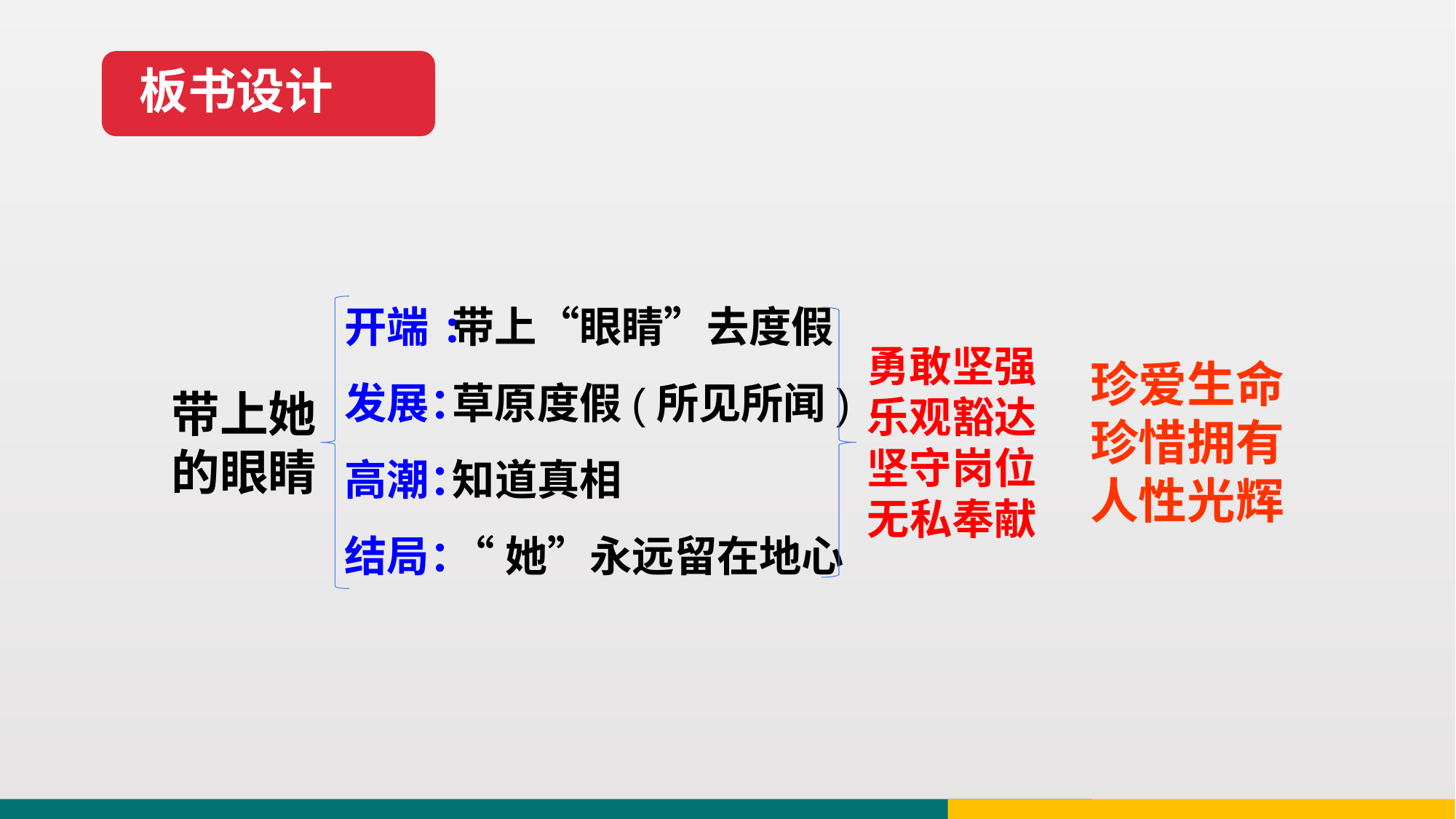

板书设计
带上“眼睛”去度假
草原度假(所见所闻)
知道真相
“她”永远留在地心
开端:
发展：
高潮：
结局：

勇敢坚强乐观豁达坚守岗位无私奉献
珍爱生命
珍惜拥有人性光辉
带上她的眼睛